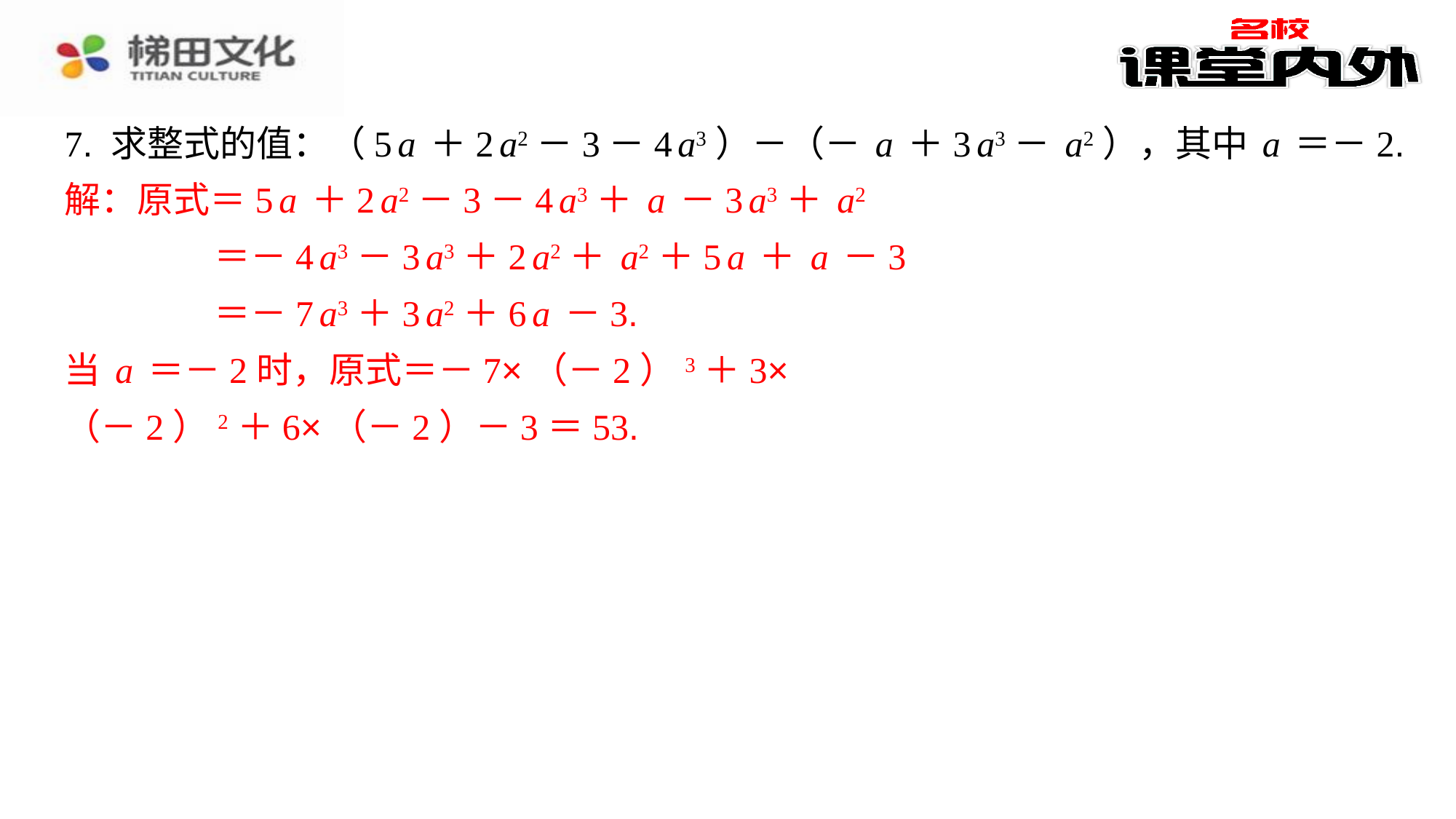

7. 求整式的值：（5a＋2a2－3－4a3）－（－a＋3a3－a2），其中a＝－2.
解：原式＝5a＋2a2－3－4a3＋a－3a3＋a2
＝－4a3－3a3＋2a2＋a2＋5a＋a－3
＝－7a3＋3a2＋6a－3.
当a＝－2时，原式＝－7×（－2）3＋3×
（－2）2＋6×（－2）－3＝53.
解：原式＝5a＋2a2－3－4a3＋a－3a3＋a2
＝－4a3－3a3＋2a2＋a2＋5a＋a－3
＝－7a3＋3a2＋6a－3.
当a＝－2时，原式＝－7×（－2）3＋3×
（－2）2＋6×（－2）－3＝53.